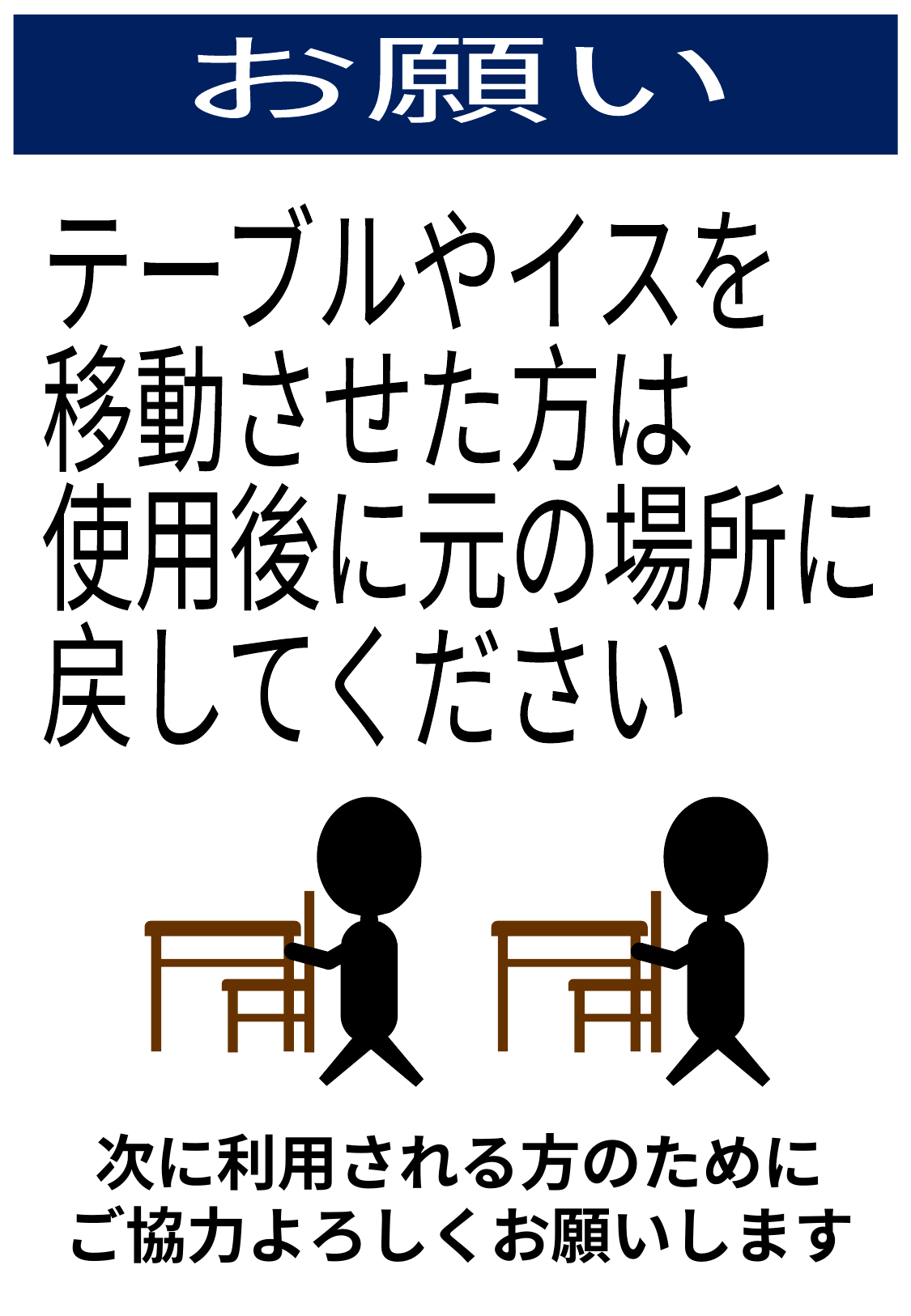

お願い
テーブルやイスを
移動させた方は
使用後に元の場所に
戻してください

次に利用される方のために
ご協力よろしくお願いします